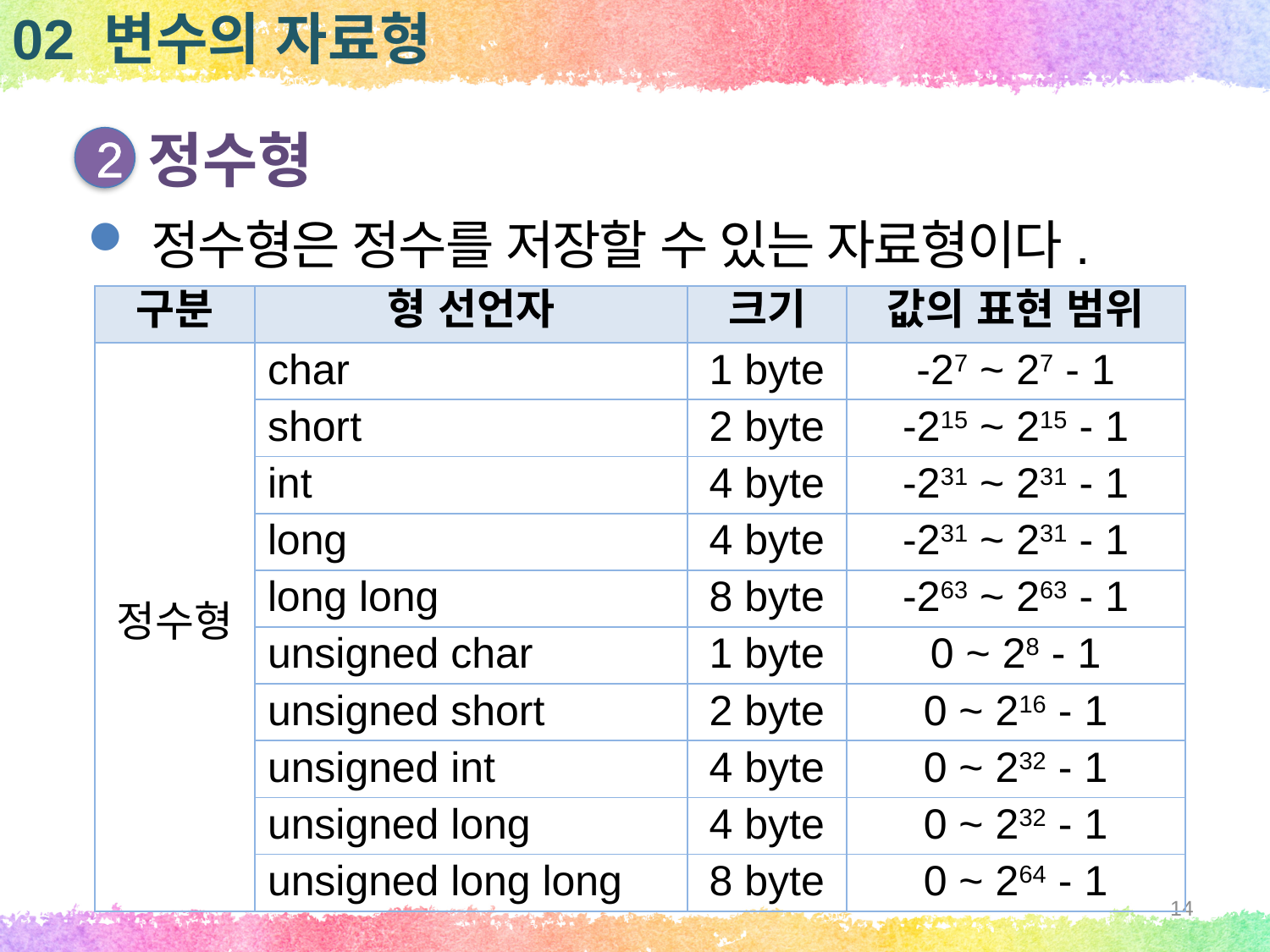

02 변수의 자료형
정수형
2
정수형은 정수를 저장할 수 있는 자료형이다.
| 구분 | 형 선언자 | 크기 | 값의 표현 범위 |
| --- | --- | --- | --- |
| 정수형 | char | 1 byte | -27 ~ 27 - 1 |
|  | short | 2 byte | -215 ~ 215 - 1 |
|  | int | 4 byte | -231 ~ 231 - 1 |
|  | long | 4 byte | -231 ~ 231 - 1 |
|  | long long | 8 byte | -263 ~ 263 - 1 |
|  | unsigned char | 1 byte | 0 ~ 28 - 1 |
|  | unsigned short | 2 byte | 0 ~ 216 - 1 |
|  | unsigned int | 4 byte | 0 ~ 232 - 1 |
|  | unsigned long | 4 byte | 0 ~ 232 - 1 |
|  | unsigned long long | 8 byte | 0 ~ 264 - 1 |
14